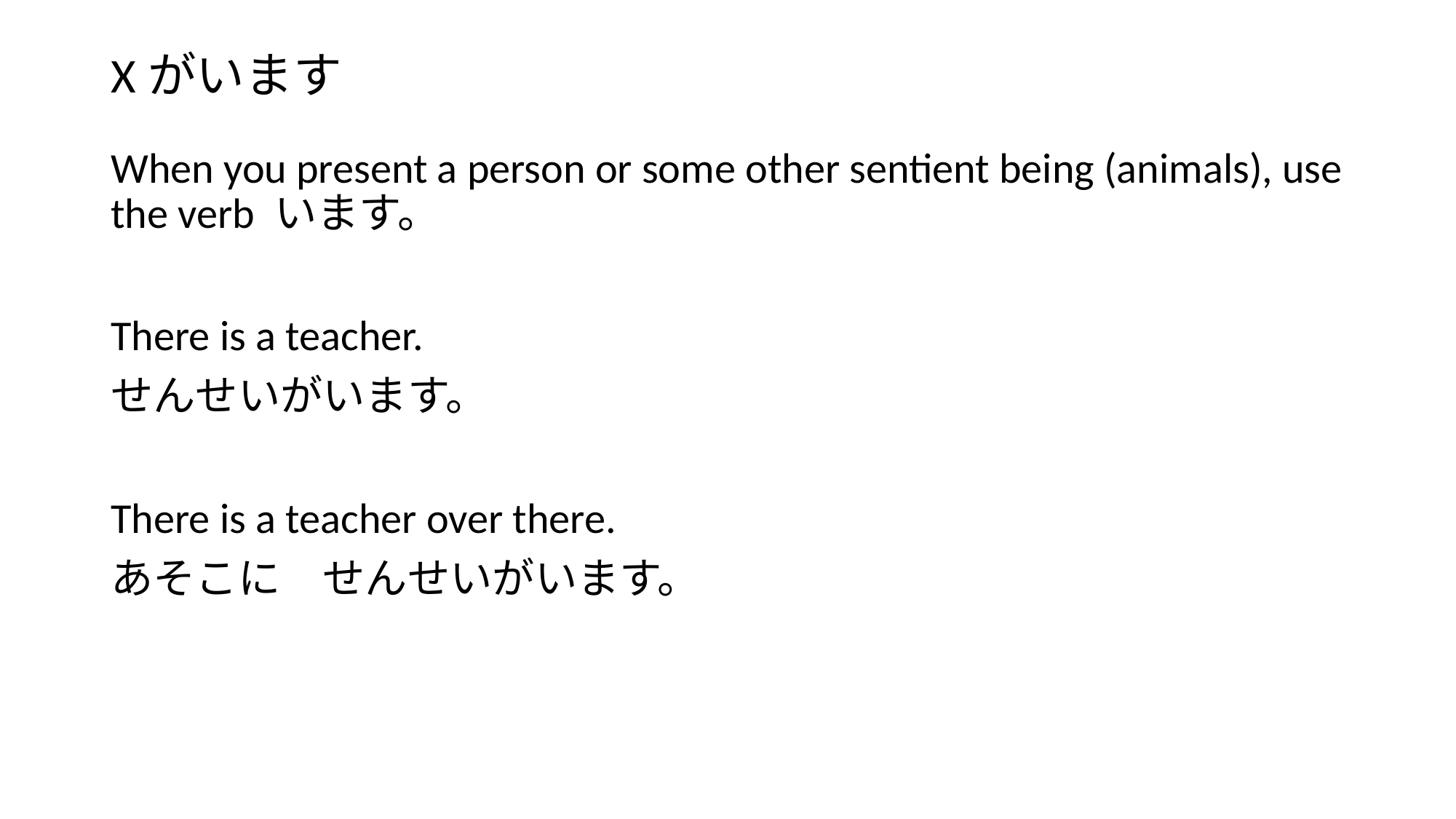

# Xがいます
When you present a person or some other sentient being (animals), use the verb います。

There is a teacher.
せんせいがいます。

There is a teacher over there.
あそこに　せんせいがいます。